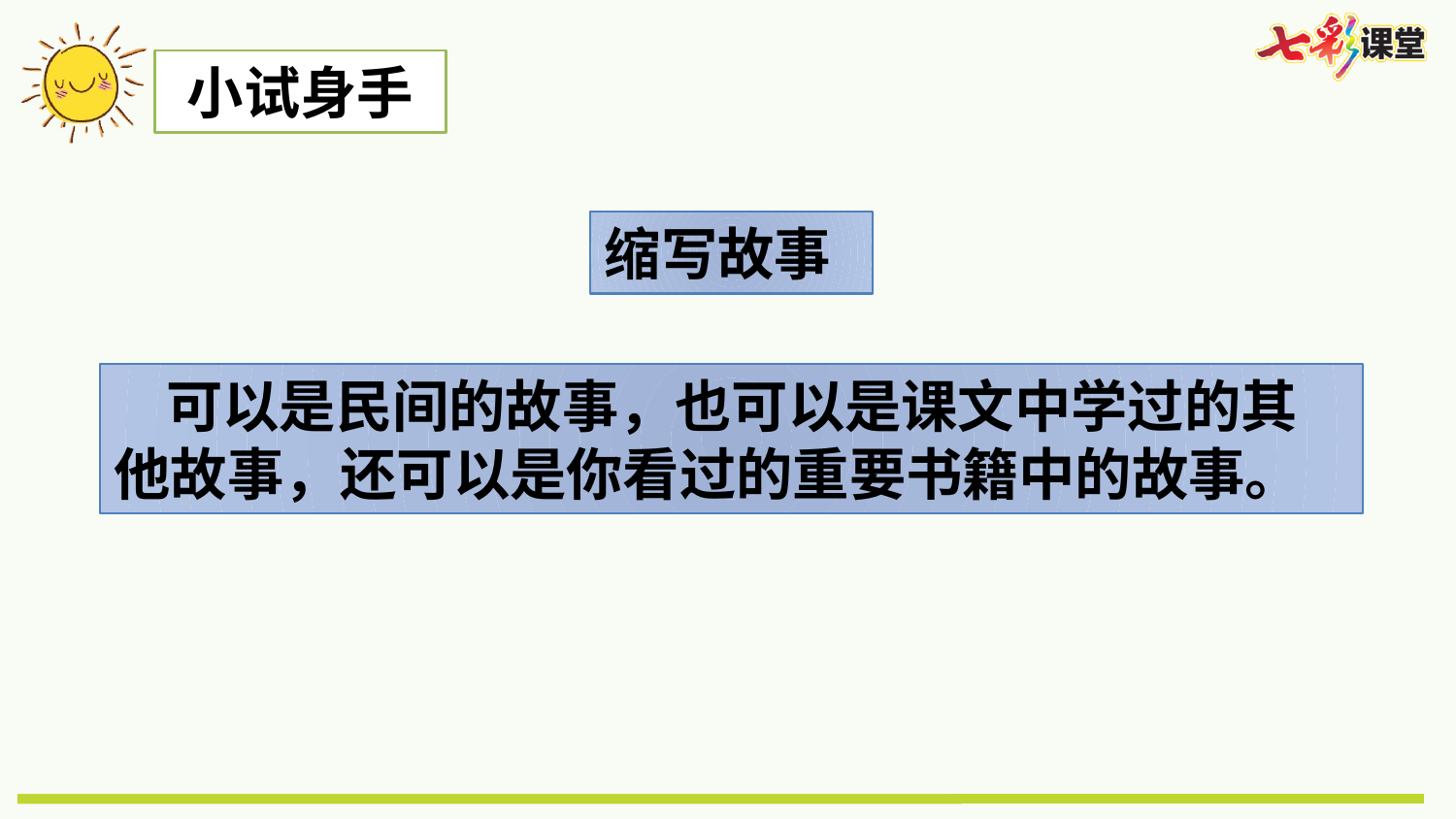

小试身手

缩写故事
   可以是民间的故事，也可以是课文中学过的其他故事，还可以是你看过的重要书籍中的故事。